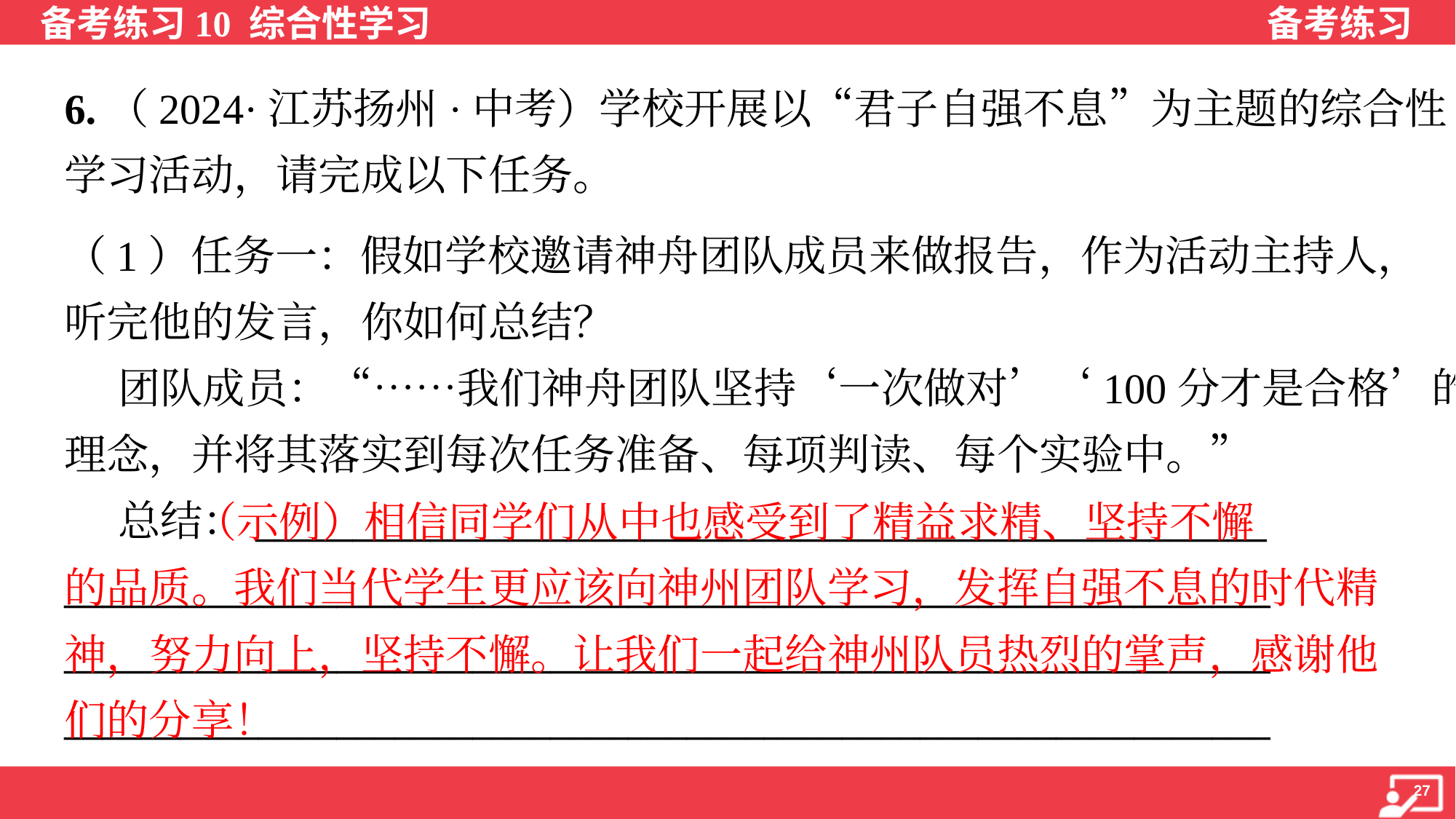

6.（2024·江苏扬州·中考）学校开展以“君子自强不息”为主题的综合性
学习活动，请完成以下任务。
（1）任务一：假如学校邀请神舟团队成员来做报告，作为活动主持人，
听完他的发言，你如何总结？
    团队成员：“……我们神舟团队坚持‘一次做对’‘100分才是合格’的
理念，并将其落实到每次任务准备、每项判读、每个实验中。”
    总结：____________________________________________________
______________________________________________________________
______________________________________________________________
______________________________________________________________
           （示例）相信同学们从中也感受到了精益求精、坚持不懈
的品质。我们当代学生更应该向神州团队学习，发挥自强不息的时代精
神，努力向上，坚持不懈。让我们一起给神州队员热烈的掌声，感谢他
们的分享！